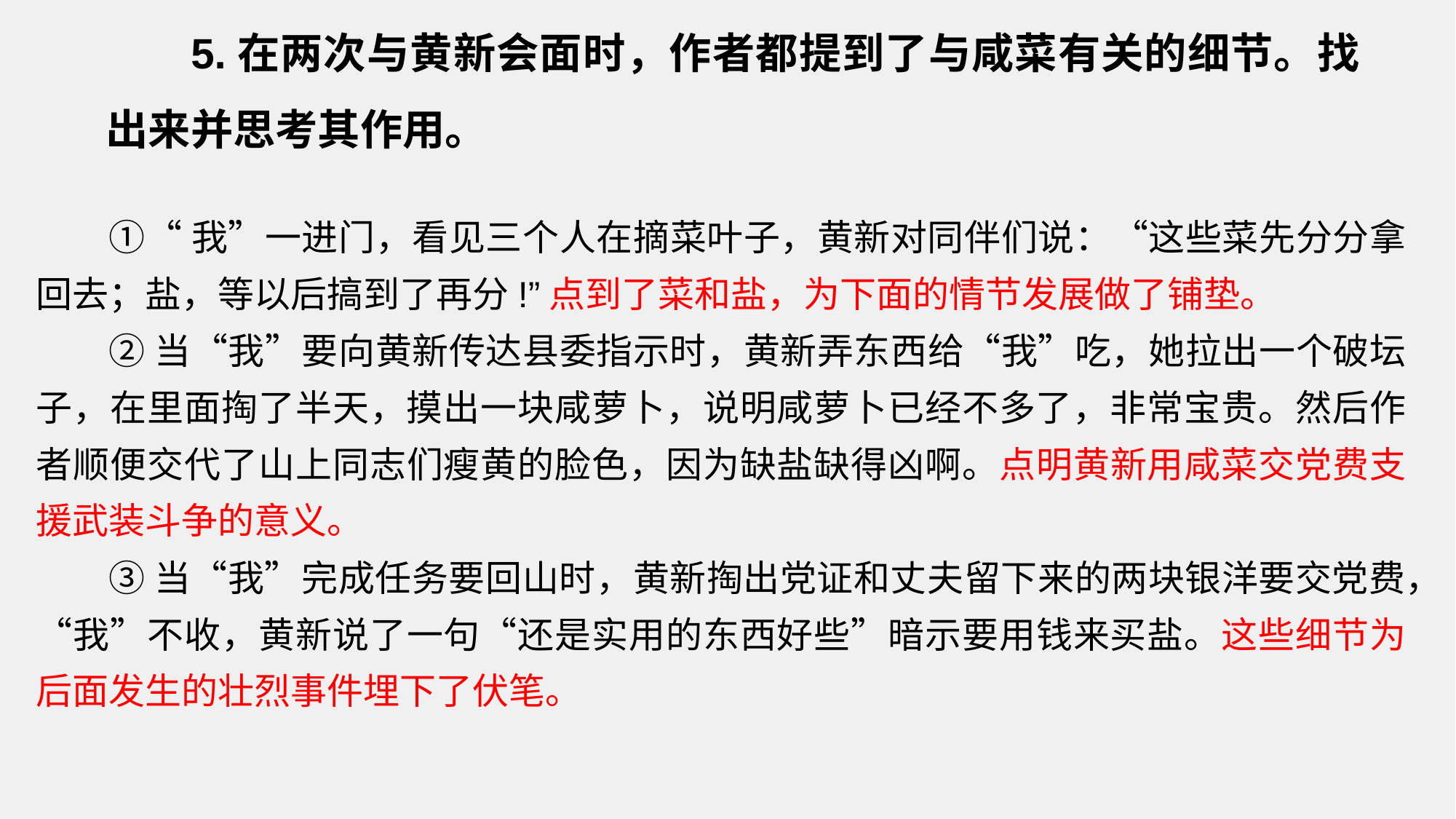

5.在两次与黄新会面时，作者都提到了与咸菜有关的细节。找出来并思考其作用。
①“我”一进门，看见三个人在摘菜叶子，黄新对同伴们说：“这些菜先分分拿回去；盐，等以后搞到了再分!”点到了菜和盐，为下面的情节发展做了铺垫。
②当“我”要向黄新传达县委指示时，黄新弄东西给“我”吃，她拉出一个破坛子，在里面掏了半天，摸出一块咸萝卜，说明咸萝卜已经不多了，非常宝贵。然后作者顺便交代了山上同志们瘦黄的脸色，因为缺盐缺得凶啊。点明黄新用咸菜交党费支援武装斗争的意义。
③当“我”完成任务要回山时，黄新掏出党证和丈夫留下来的两块银洋要交党费，“我”不收，黄新说了一句“还是实用的东西好些”暗示要用钱来买盐。这些细节为后面发生的壮烈事件埋下了伏笔。